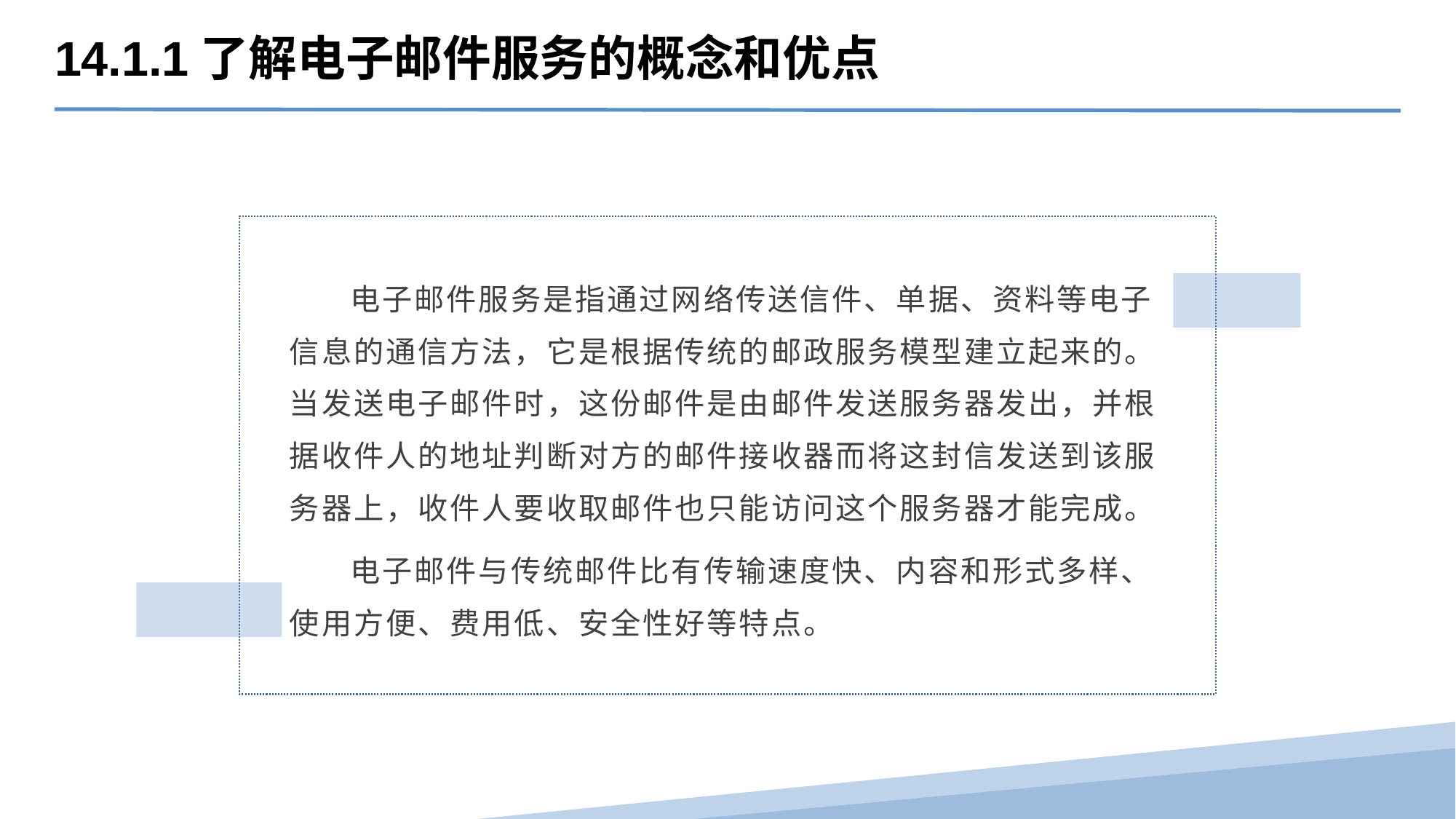

14.1.1了解电子邮件服务的概念和优点

      电子邮件服务是指通过网络传送信件、单据、资料等电子信息的通信方法，它是根据传统的邮政服务模型建立起来的。当发送电子邮件时，这份邮件是由邮件发送服务器发出，并根据收件人的地址判断对方的邮件接收器而将这封信发送到该服务器上，收件人要收取邮件也只能访问这个服务器才能完成。
      电子邮件与传统邮件比有传输速度快、内容和形式多样、使用方便、费用低、安全性好等特点。